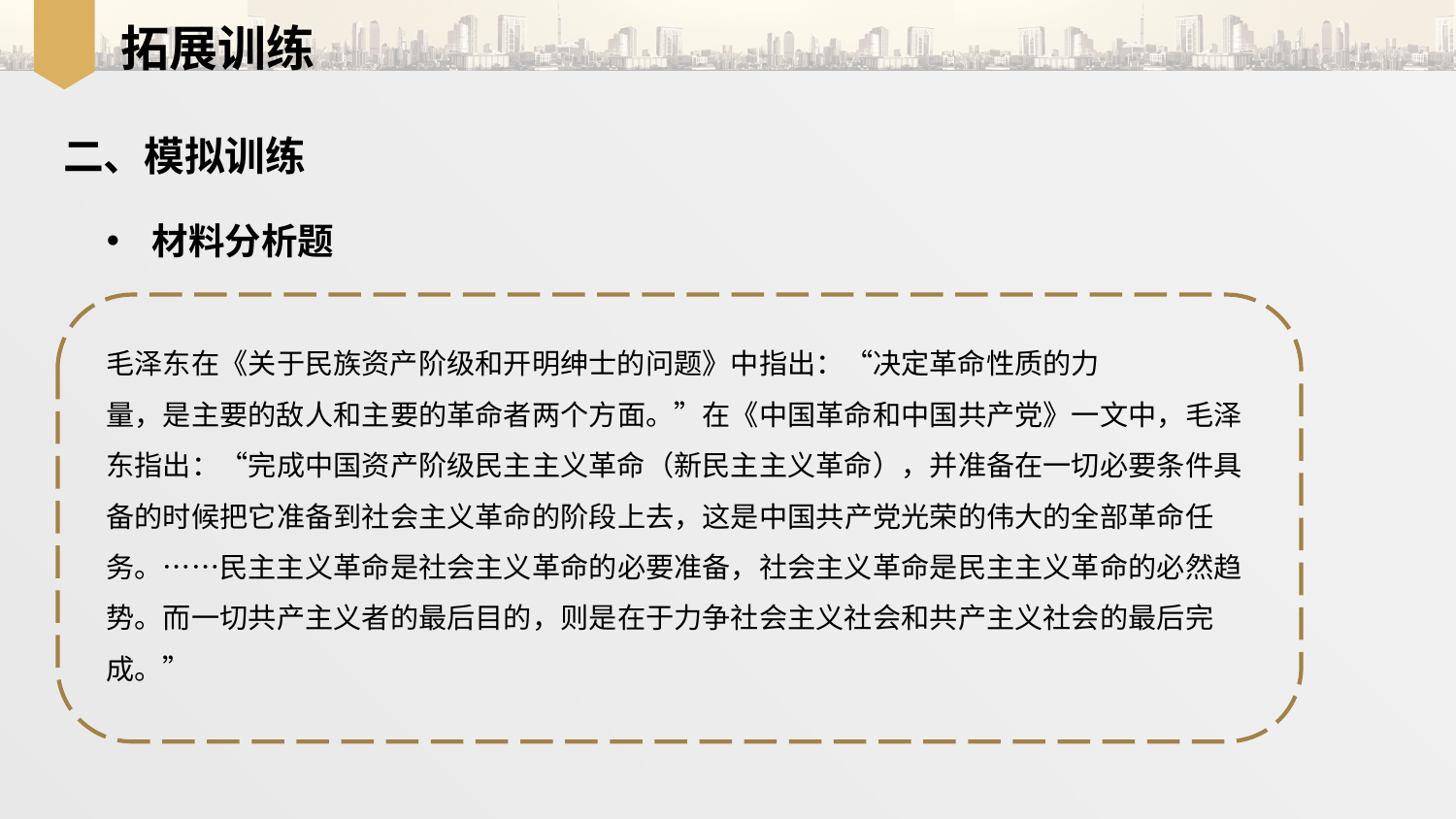

拓展训练
二、模拟训练
材料分析题

毛泽东在《关于民族资产阶级和开明绅士的问题》中指出：“决定革命性质的力
量，是主要的敌人和主要的革命者两个方面。”在《中国革命和中国共产党》一文中，毛泽东指出：“完成中国资产阶级民主主义革命（新民主主义革命），并准备在一切必要条件具备的时候把它准备到社会主义革命的阶段上去，这是中国共产党光荣的伟大的全部革命任务。……民主主义革命是社会主义革命的必要准备，社会主义革命是民主主义革命的必然趋势。而一切共产主义者的最后目的，则是在于力争社会主义社会和共产主义社会的最后完成。”